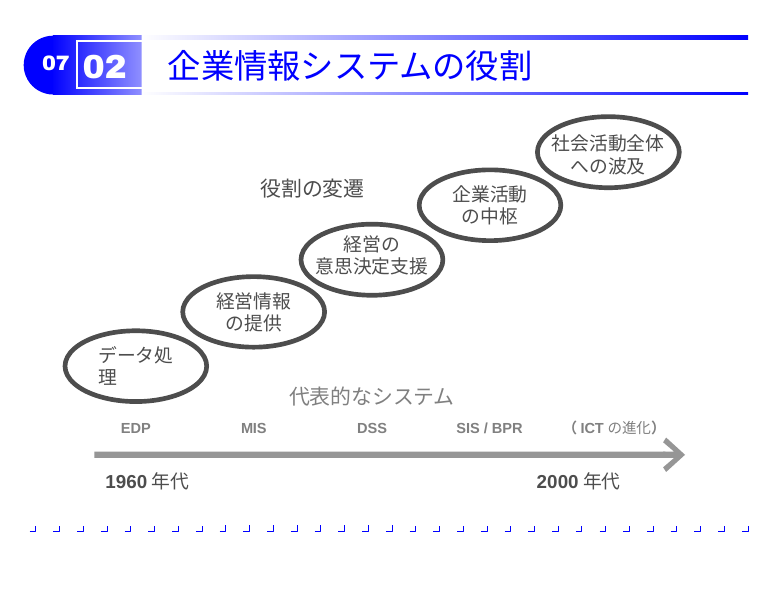

# 02   企業情報システムの役割

社会活動全体
への波及
企業活動の中枢
役割の変遷

経営の
意思決定支援
経営情報の提供
データ処理
代表的なシステム
MIS
SIS / BPR
EDP
DSS
（ICTの進化）

1960年代
2000年代